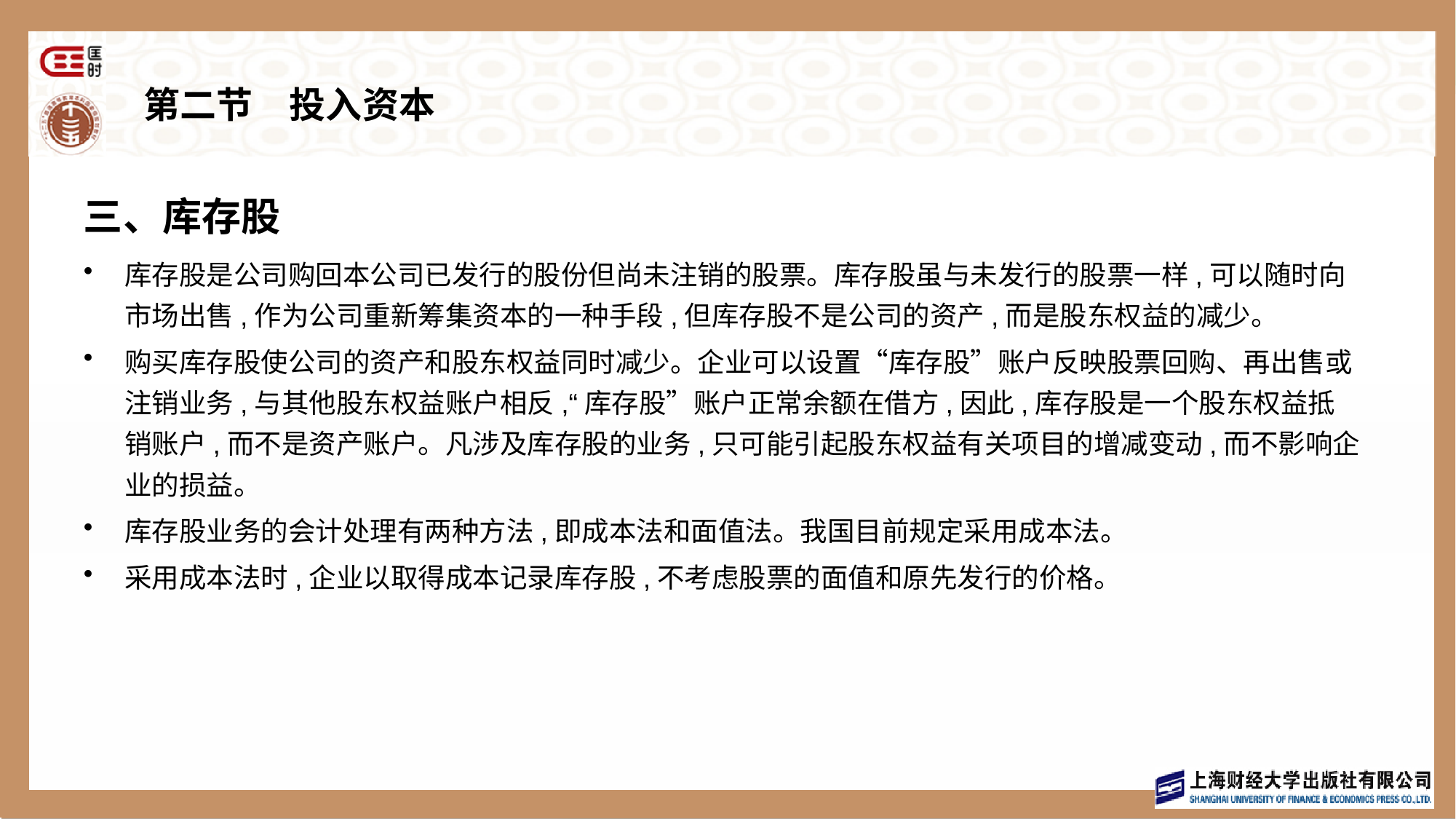

# 第二节　投入资本
三、库存股
库存股是公司购回本公司已发行的股份但尚未注销的股票。库存股虽与未发行的股票一样,可以随时向市场出售,作为公司重新筹集资本的一种手段,但库存股不是公司的资产,而是股东权益的减少。
购买库存股使公司的资产和股东权益同时减少。企业可以设置“库存股”账户反映股票回购、再出售或注销业务,与其他股东权益账户相反,“库存股”账户正常余额在借方,因此,库存股是一个股东权益抵销账户,而不是资产账户。凡涉及库存股的业务,只可能引起股东权益有关项目的增减变动,而不影响企业的损益。
库存股业务的会计处理有两种方法,即成本法和面值法。我国目前规定采用成本法。
采用成本法时,企业以取得成本记录库存股,不考虑股票的面值和原先发行的价格。